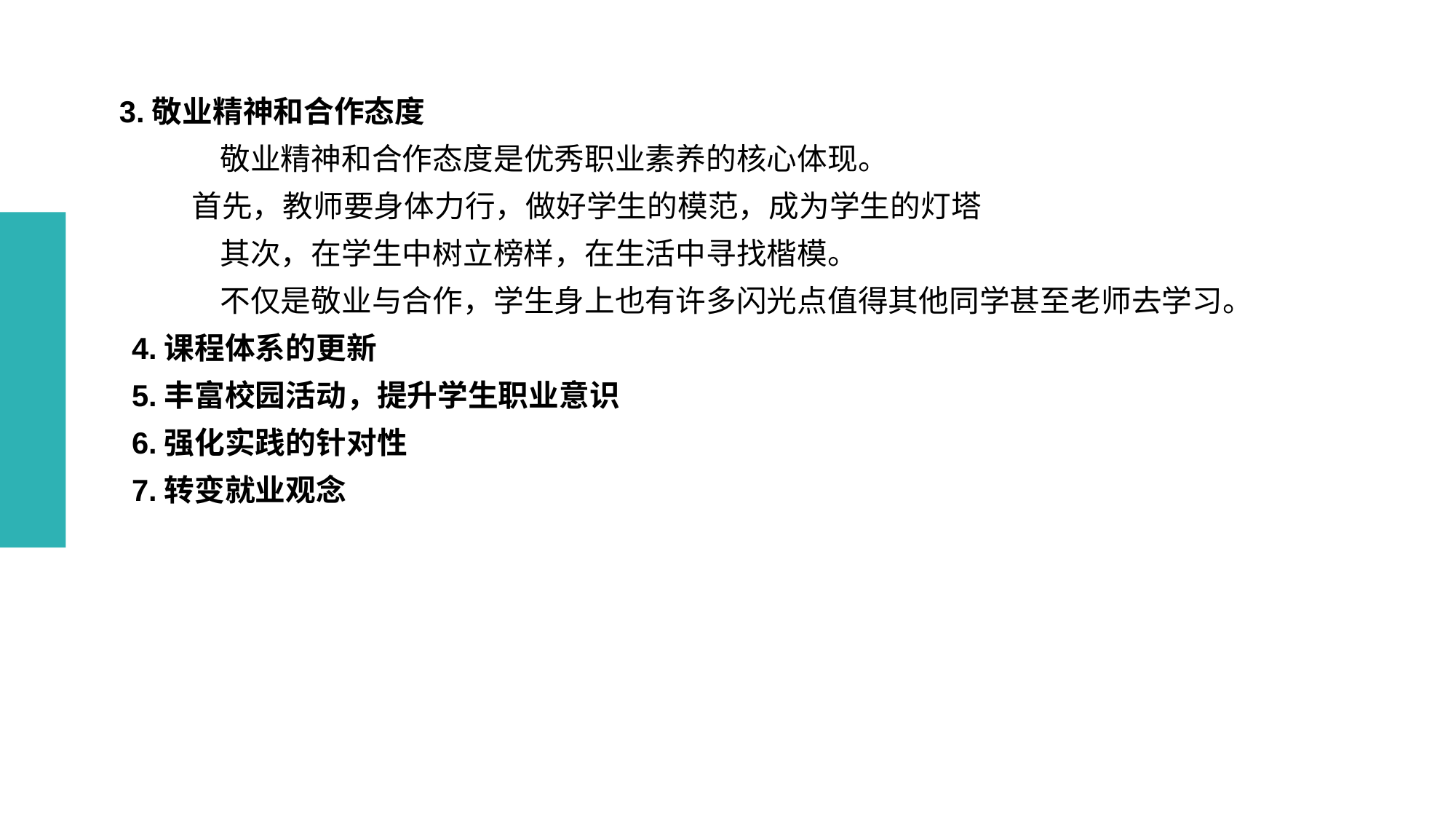

# 3.敬业精神和合作态度 敬业精神和合作态度是优秀职业素养的核心体现。 首先，教师要身体力行，做好学生的模范，成为学生的灯塔 其次，在学生中树立榜样，在生活中寻找楷模。 不仅是敬业与合作，学生身上也有许多闪光点值得其他同学甚至老师去学习。 4.课程体系的更新 5.丰富校园活动，提升学生职业意识 6.强化实践的针对性 7.转变就业观念